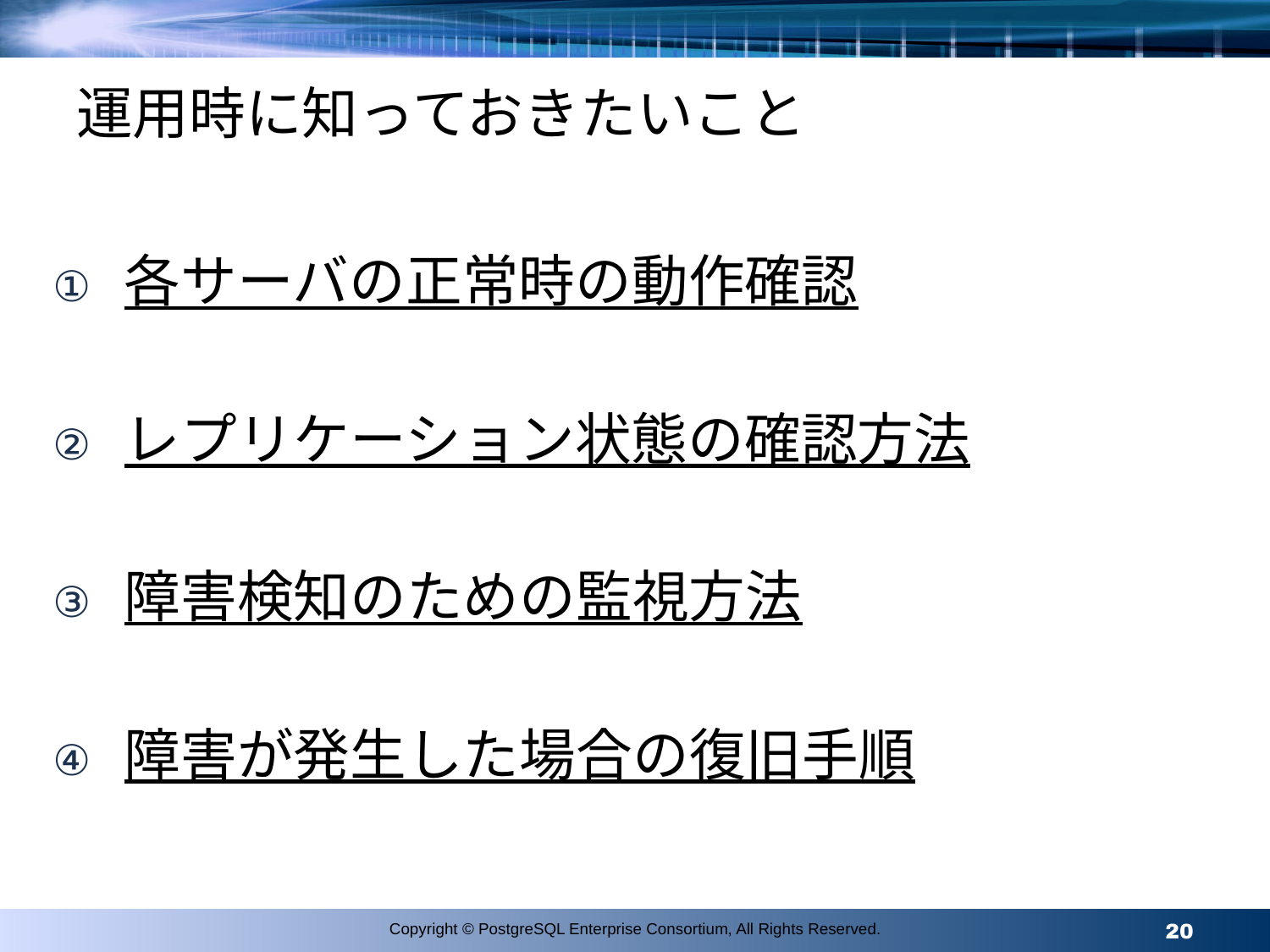

# 運用時に知っておきたいこと

各サーバの正常時の動作確認

レプリケーション状態の確認方法

障害検知のための監視方法

障害が発生した場合の復旧手順
20